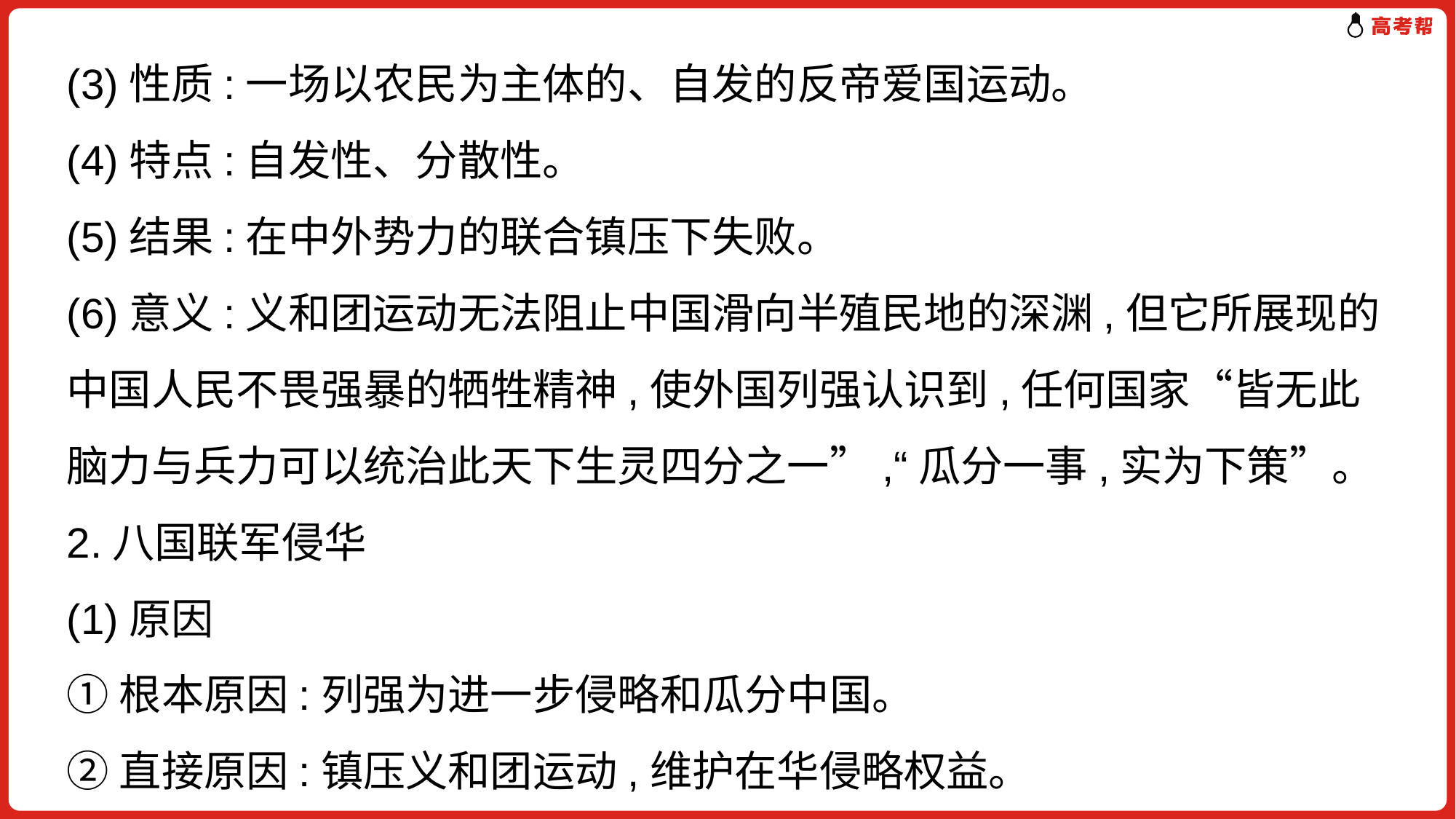

(3)性质:一场以农民为主体的、自发的反帝爱国运动。
(4)特点:自发性、分散性。
(5)结果:在中外势力的联合镇压下失败。
(6)意义:义和团运动无法阻止中国滑向半殖民地的深渊,但它所展现的中国人民不畏强暴的牺牲精神,使外国列强认识到,任何国家“皆无此脑力与兵力可以统治此天下生灵四分之一”,“瓜分一事,实为下策”。
2.八国联军侵华
(1)原因
①根本原因:列强为进一步侵略和瓜分中国。
②直接原因:镇压义和团运动,维护在华侵略权益。